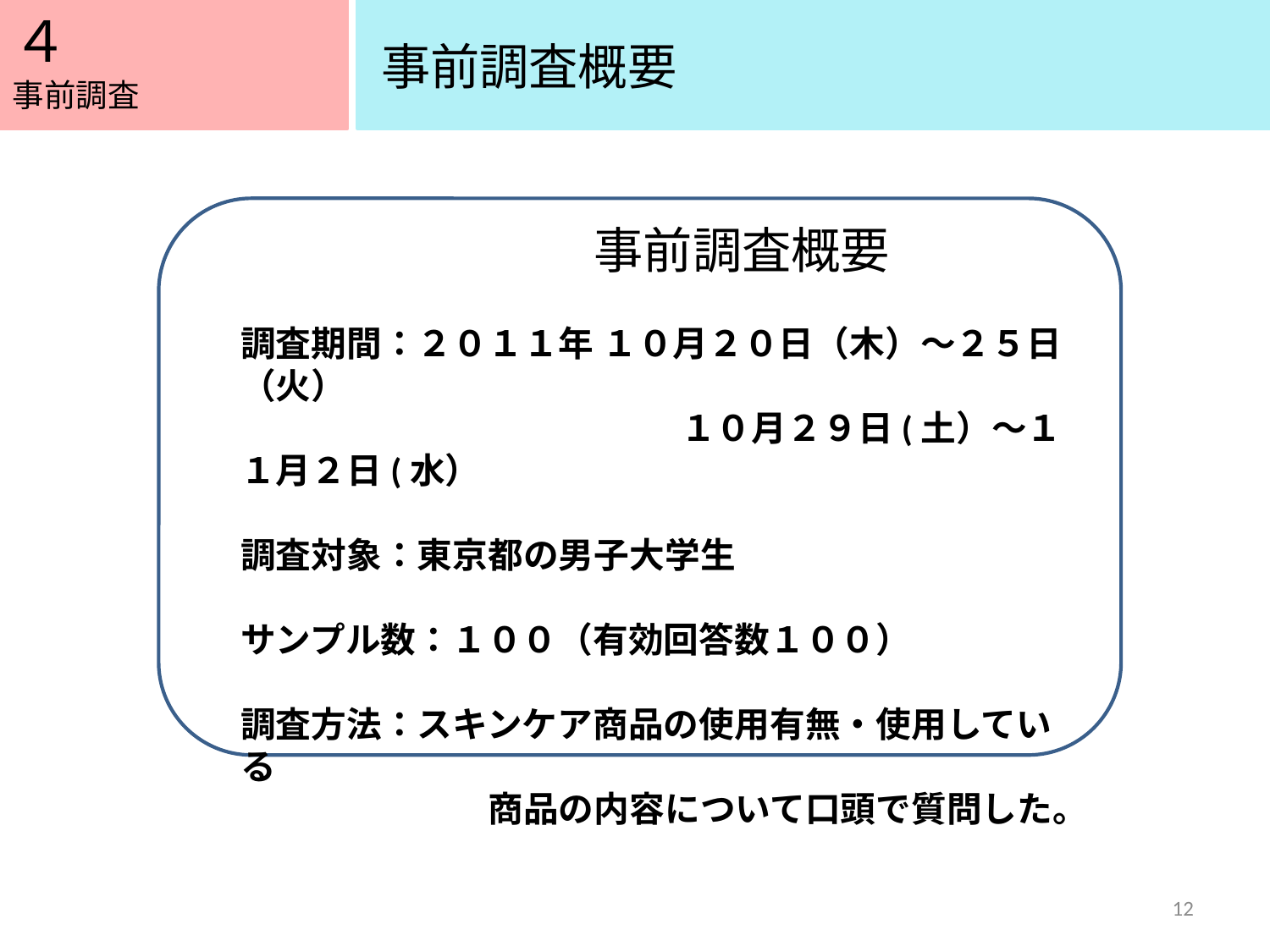

４
５

事前調査概要
事前調査

　　　　　　　　　　事前調査概要

調査期間：２０１１年 １０月２０日（木）～２５日（火）
　　　　　　　　　　　　  １０月２９日(土）～１１月２日(水）

調査対象：東京都の男子大学生

サンプル数：１００（有効回答数１００）

調査方法：スキンケア商品の使用有無・使用している
　　　　　　　商品の内容について口頭で質問した。

12